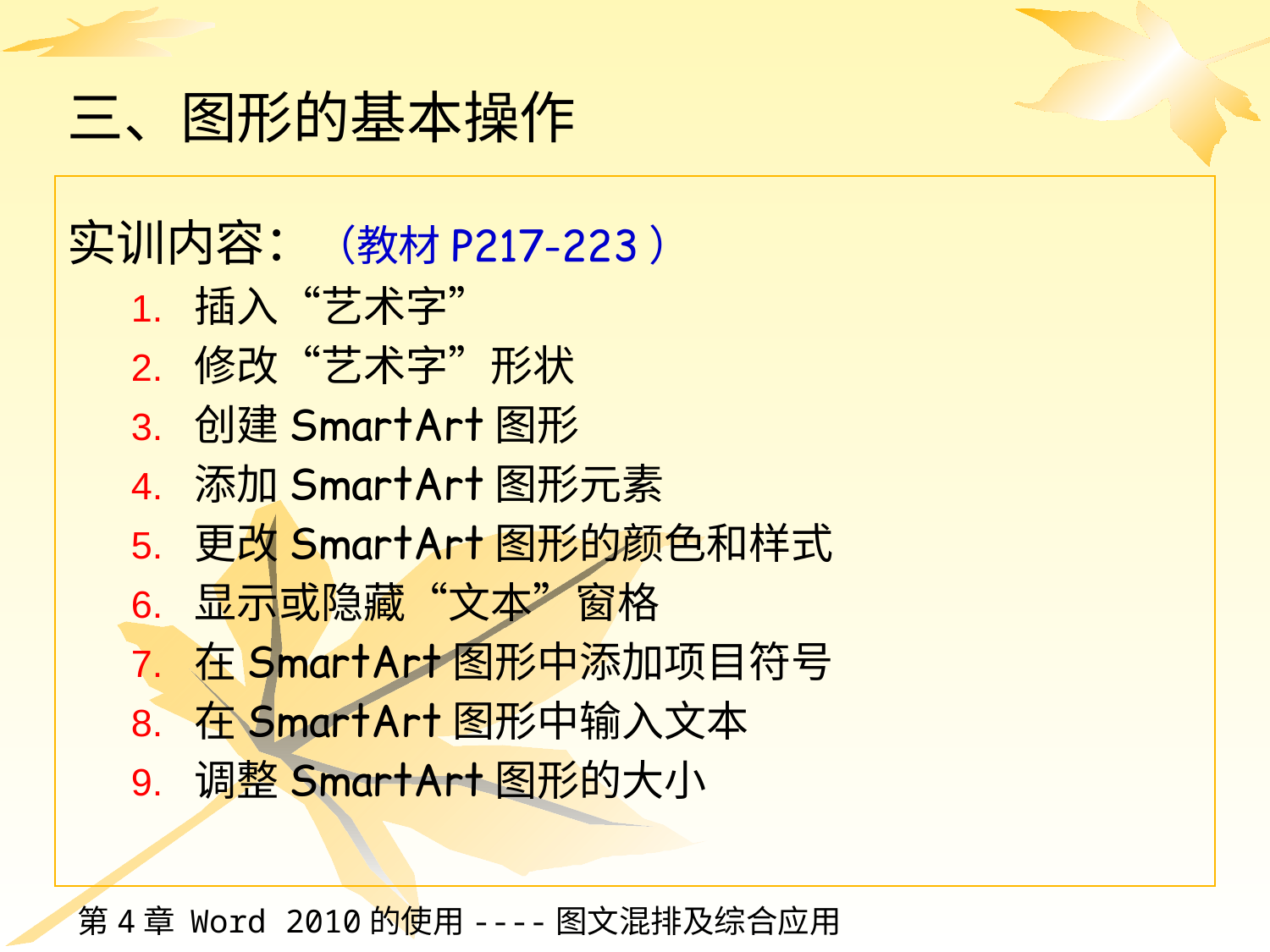

# 三、图形的基本操作
实训内容：（教材P217-223）
插入“艺术字”
修改“艺术字”形状
创建SmartArt图形
添加SmartArt图形元素
更改SmartArt图形的颜色和样式
显示或隐藏“文本”窗格
在SmartArt图形中添加项目符号
在SmartArt图形中输入文本
调整SmartArt图形的大小